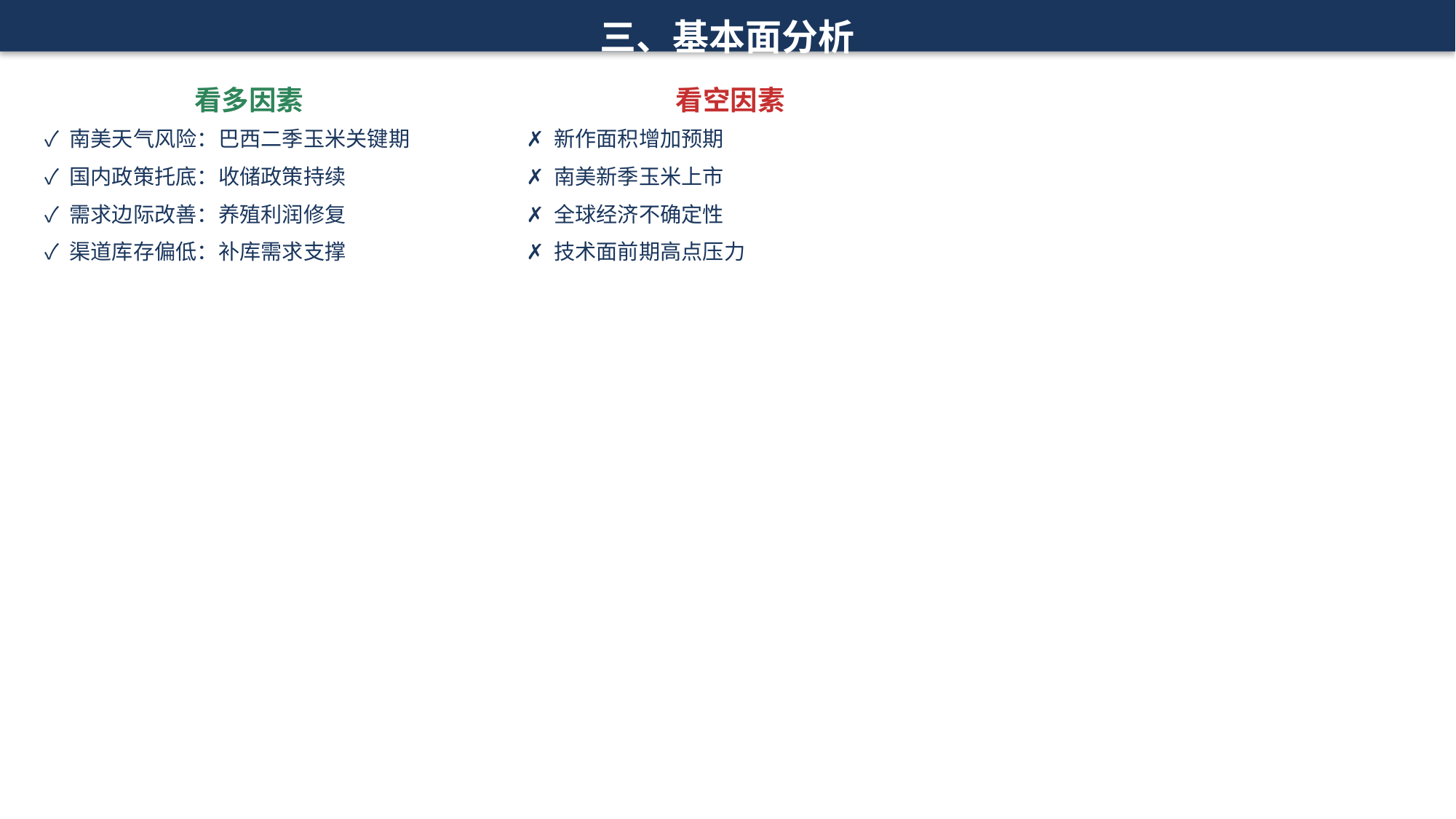

三、基本面分析
看多因素
看空因素
✓ 南美天气风险：巴西二季玉米关键期
✓ 国内政策托底：收储政策持续
✓ 需求边际改善：养殖利润修复
✓ 渠道库存偏低：补库需求支撑
✗ 新作面积增加预期
✗ 南美新季玉米上市
✗ 全球经济不确定性
✗ 技术面前期高点压力